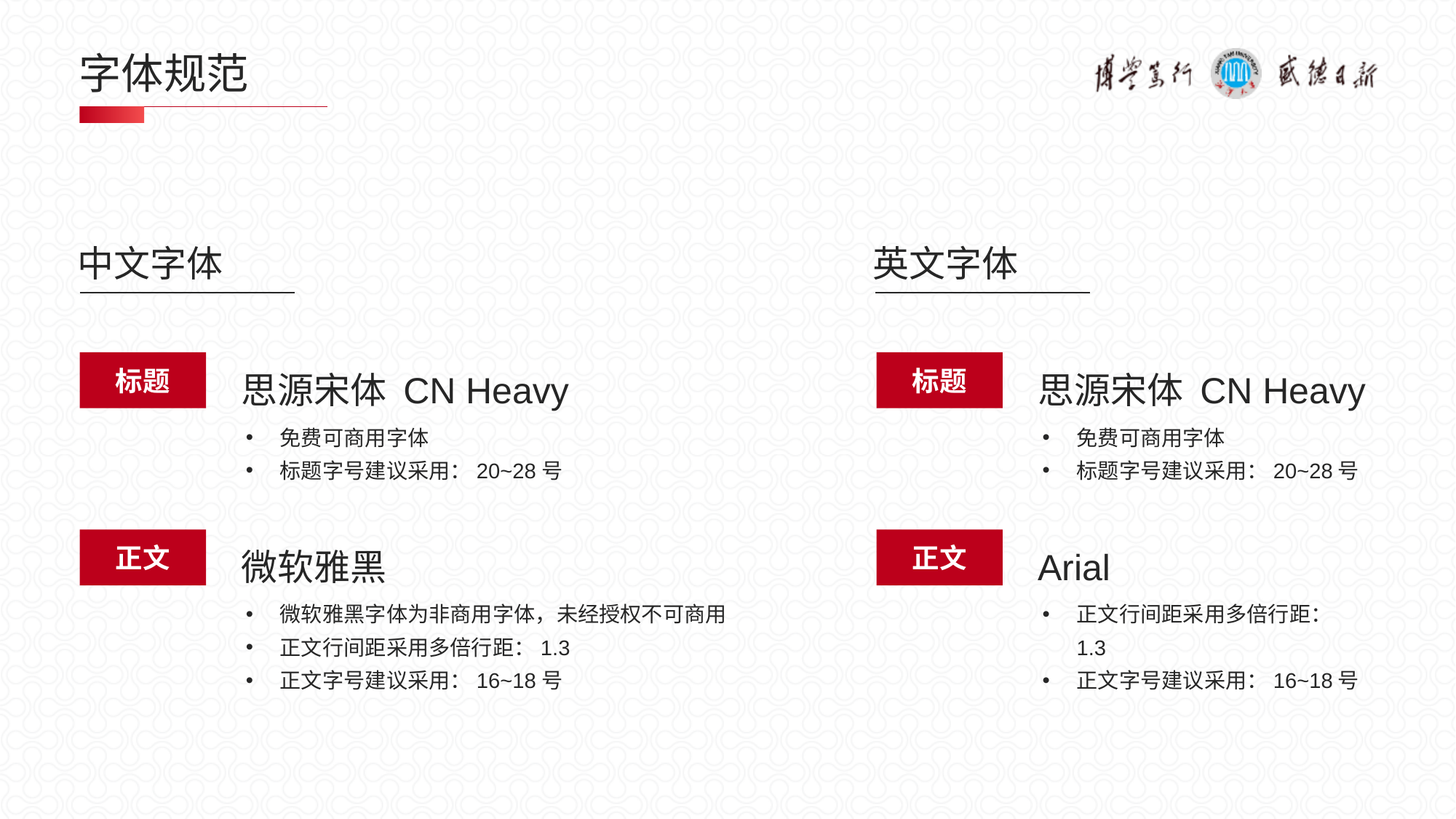

# 字体规范
中文字体
英文字体
思源宋体 CN Heavy
思源宋体 CN Heavy
标题
标题
免费可商用字体
标题字号建议采用：20~28号
免费可商用字体
标题字号建议采用：20~28号
微软雅黑
Arial
正文
正文
微软雅黑字体为非商用字体，未经授权不可商用
正文行间距采用多倍行距：1.3
正文字号建议采用：16~18号
正文行间距采用多倍行距：1.3
正文字号建议采用：16~18号